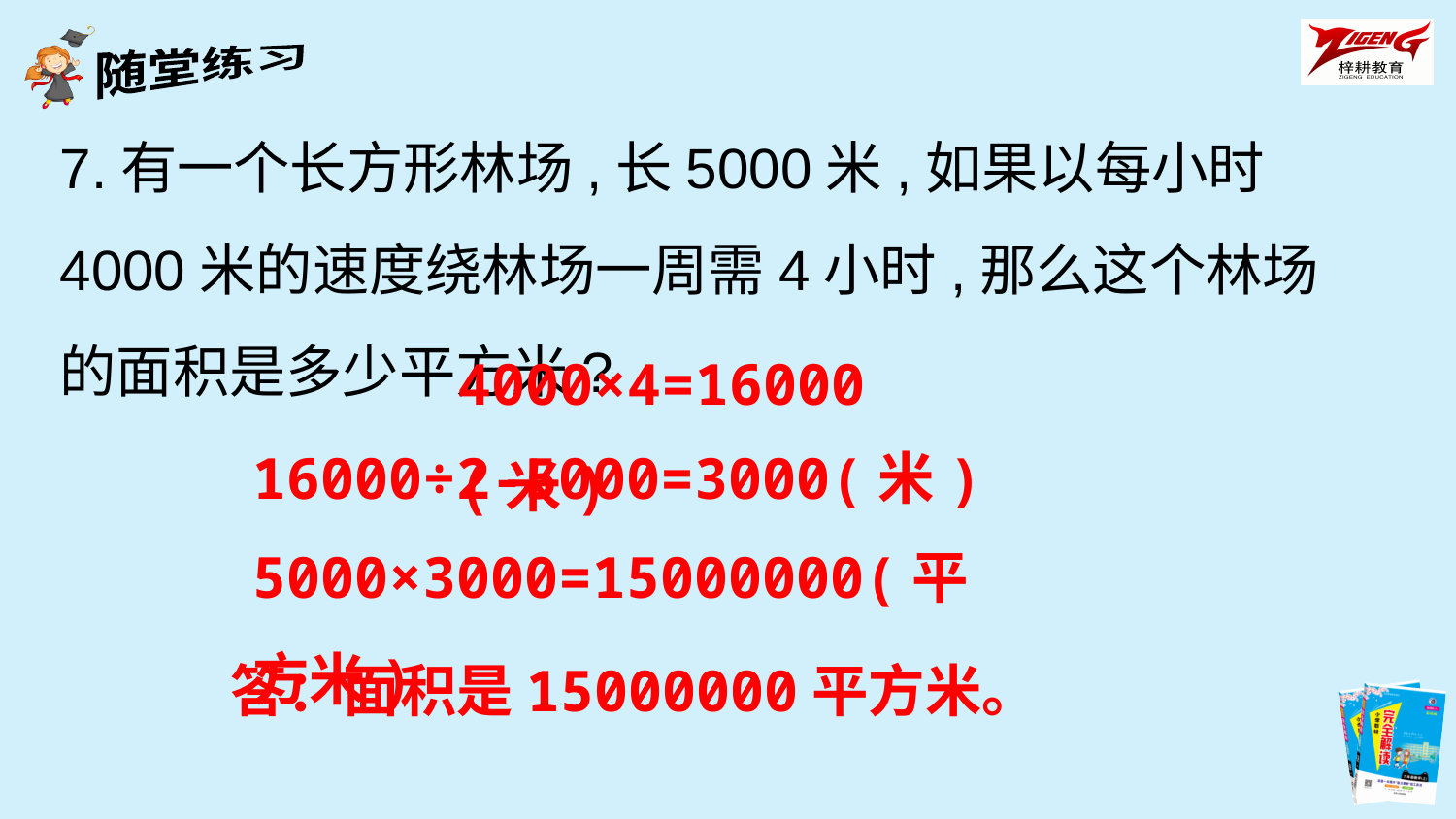

7.有一个长方形林场,长5000米,如果以每小时4000米的速度绕林场一周需4小时,那么这个林场的面积是多少平方米?
4000×4=16000(米)
16000÷2-5000=3000(米)
5000×3000=15000000(平方米)
答：面积是15000000平方米。